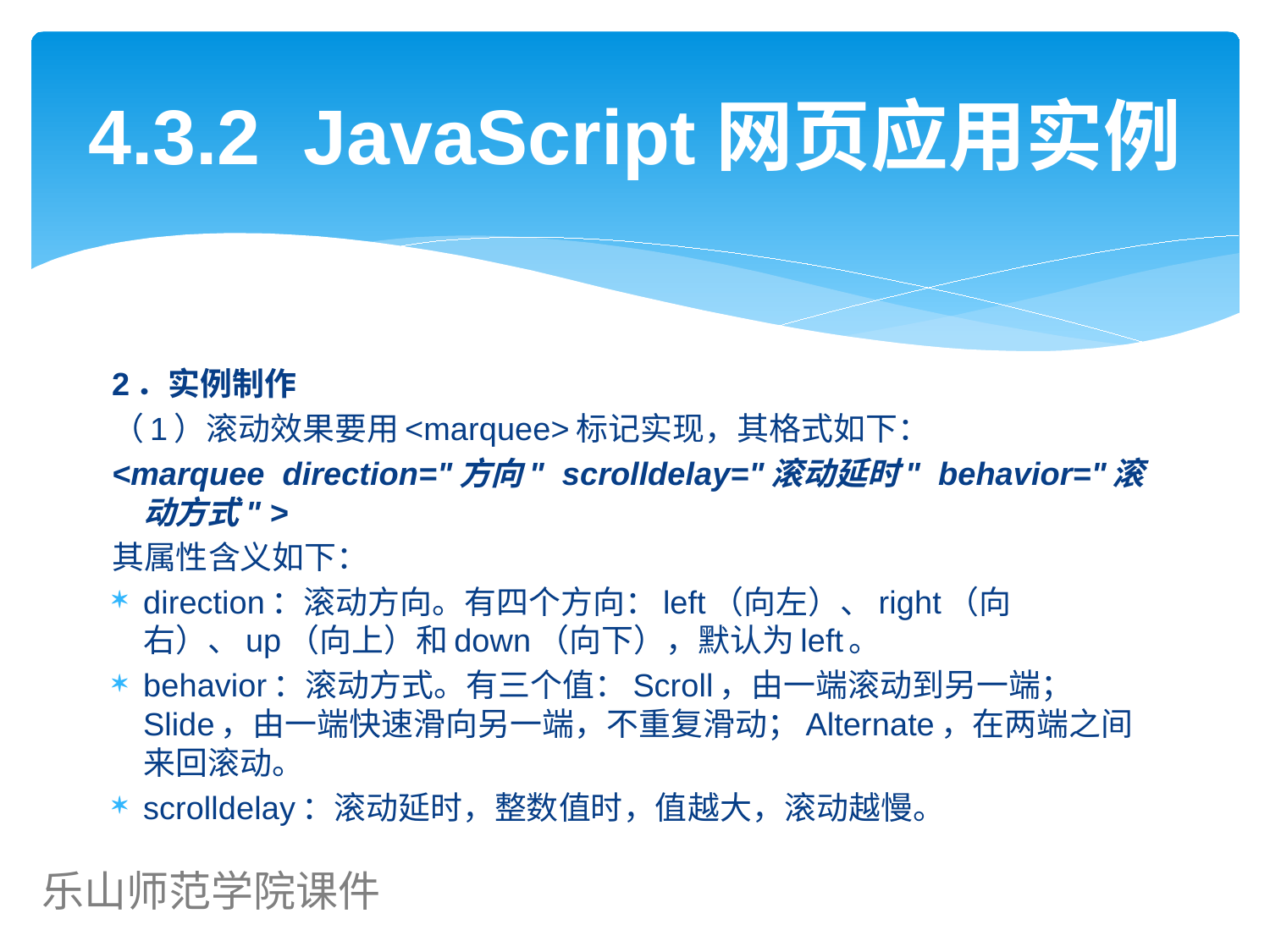

# 4.3.2  JavaScript网页应用实例
2．实例制作
（1）滚动效果要用<marquee>标记实现，其格式如下：
<marquee  direction="方向"  scrolldelay="滚动延时"  behavior="滚动方式" >
其属性含义如下：
direction：滚动方向。有四个方向：left（向左）、right（向右）、up（向上）和down（向下），默认为left。
behavior：滚动方式。有三个值：Scroll，由一端滚动到另一端；Slide，由一端快速滑向另一端，不重复滑动；Alternate，在两端之间来回滚动。
scrolldelay：滚动延时，整数值时，值越大，滚动越慢。